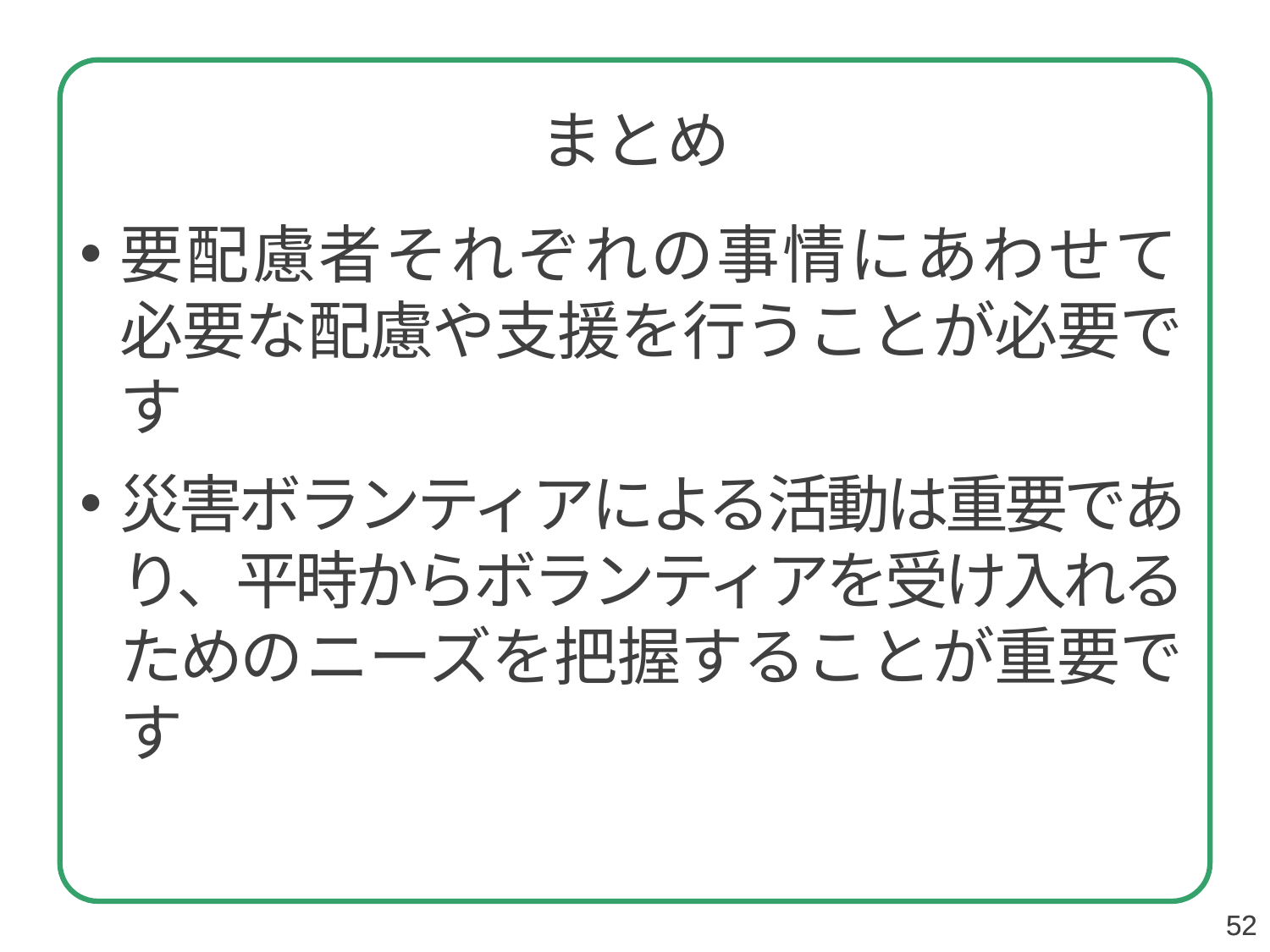

まとめ
要配慮者それぞれの事情にあわせて
必要な配慮や支援を行うことが必要です
災害ボランティアによる活動は重要であり、平時からボランティアを受け入れるためのニーズを把握することが重要です
52
52